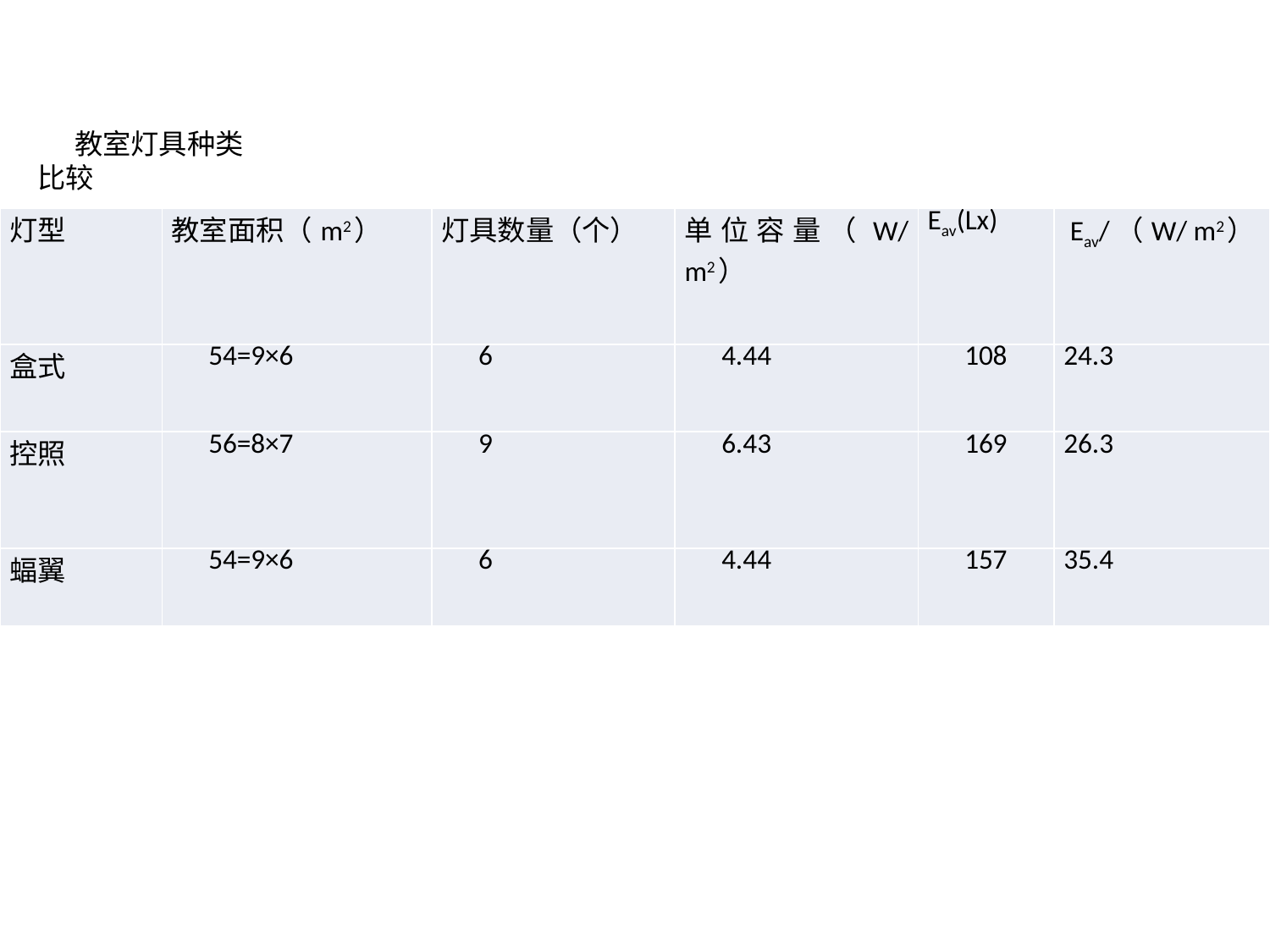

教室灯具种类比较
| 灯型 | 教室面积（m2） | 灯具数量（个） | 单位容量（W/ m2） | Eav(Lx) | Eav/（W/ m2） |
| --- | --- | --- | --- | --- | --- |
| 盒式 | 54=9×6 | 6 | 4.44 | 108 | 24.3 |
| 控照 | 56=8×7 | 9 | 6.43 | 169 | 26.3 |
| 蝠翼 | 54=9×6 | 6 | 4.44 | 157 | 35.4 |